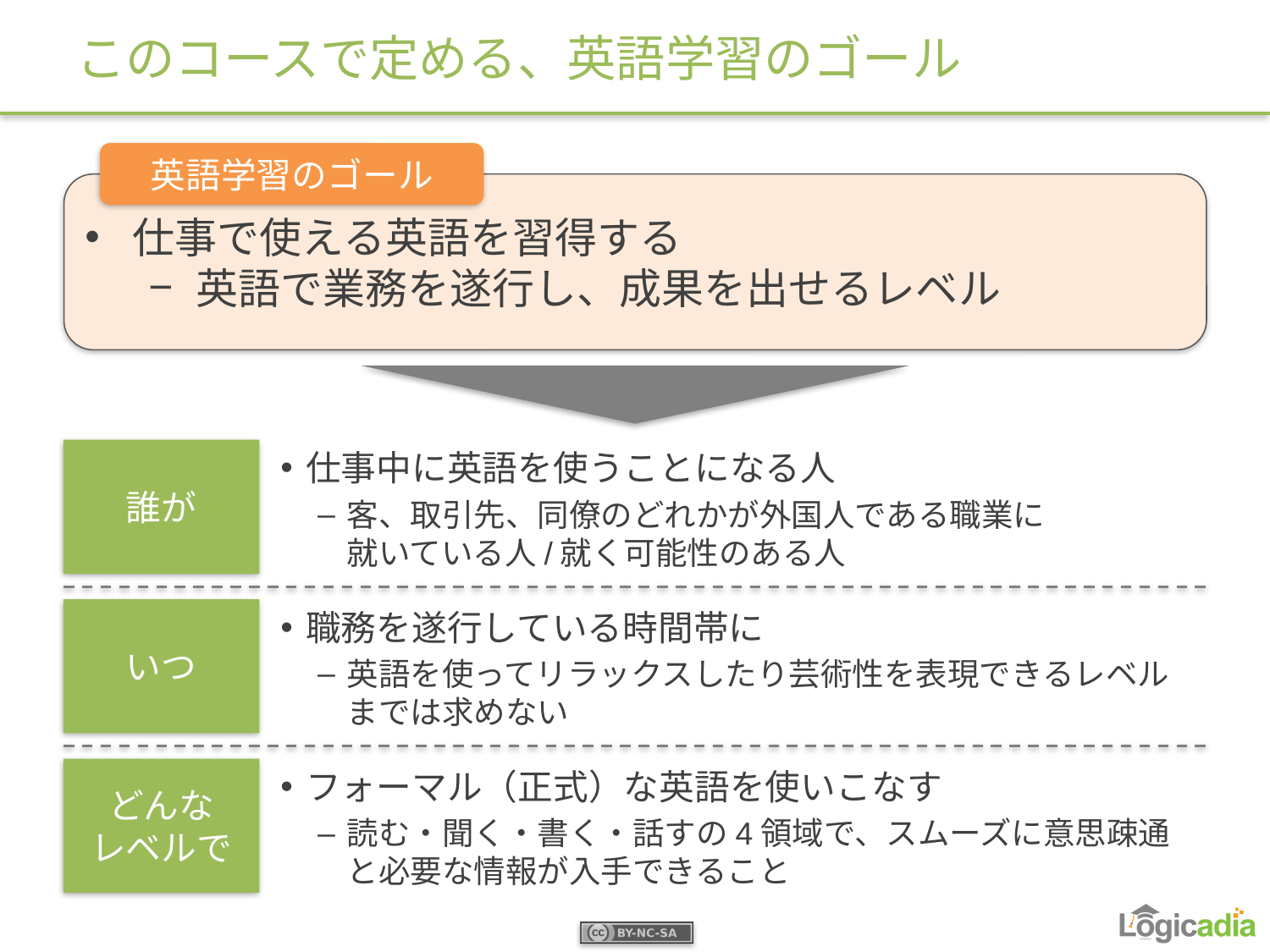

# このコースで定める、英語学習のゴール
英語学習のゴール
仕事で使える英語を習得する
英語で業務を遂行し、成果を出せるレベル

誰が
仕事中に英語を使うことになる人
客、取引先、同僚のどれかが外国人である職業に
就いている人/就く可能性のある人
いつ
職務を遂行している時間帯に
英語を使ってリラックスしたり芸術性を表現できるレベルまでは求めない
どんな
レベルで
フォーマル（正式）な英語を使いこなす
読む・聞く・書く・話すの4領域で、スムーズに意思疎通と必要な情報が入手できること